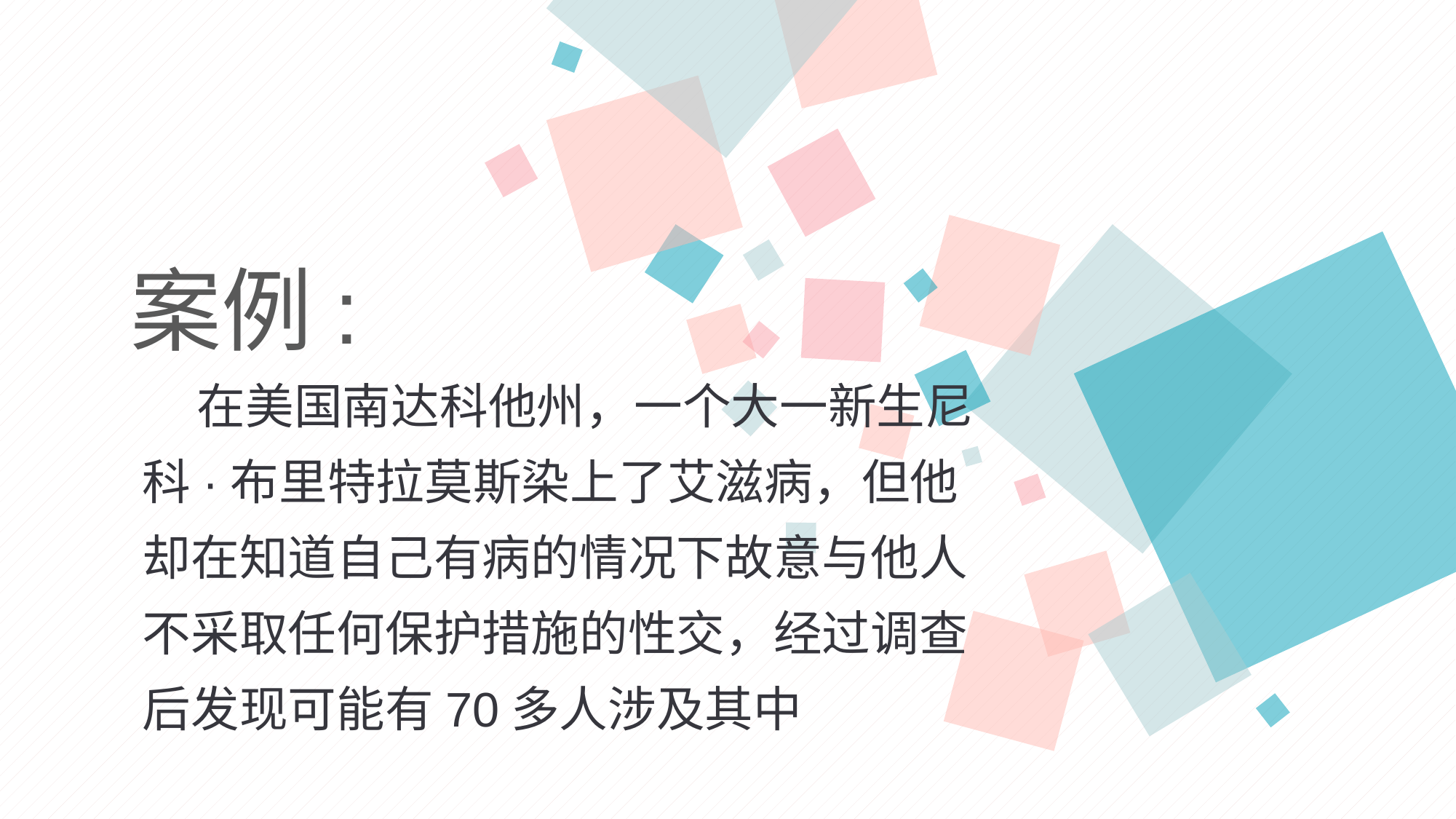

案例:
在美国南达科他州，一个大一新生尼科·布里特拉莫斯染上了艾滋病，但他却在知道自己有病的情况下故意与他人不采取任何保护措施的性交，经过调查后发现可能有70多人涉及其中